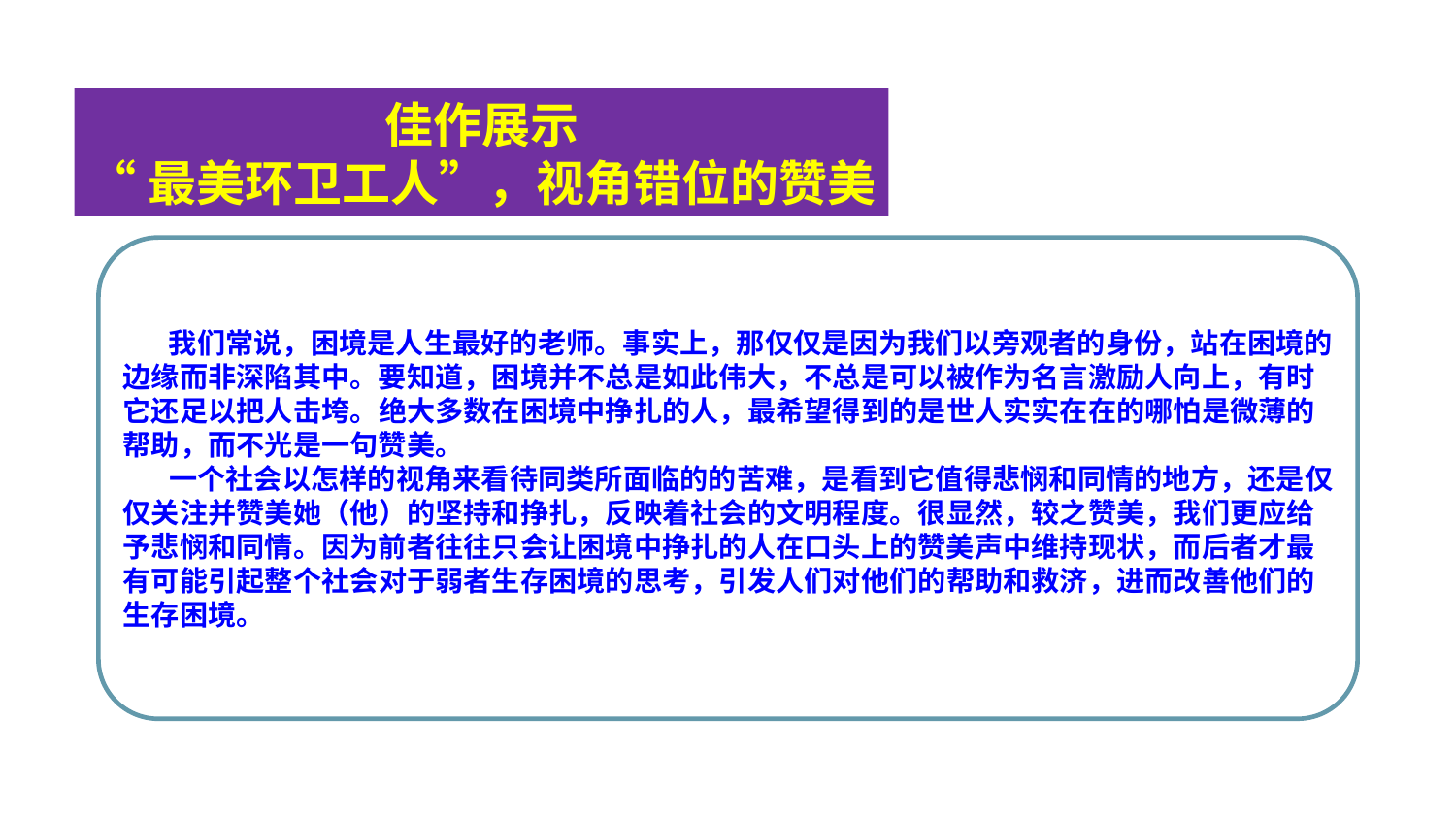

佳作展示
“最美环卫工人”，视角错位的赞美
      我们常说，困境是人生最好的老师。事实上，那仅仅是因为我们以旁观者的身份，站在困境的边缘而非深陷其中。要知道，困境并不总是如此伟大，不总是可以被作为名言激励人向上，有时它还足以把人击垮。绝大多数在困境中挣扎的人，最希望得到的是世人实实在在的哪怕是微薄的帮助，而不光是一句赞美。
      一个社会以怎样的视角来看待同类所面临的的苦难，是看到它值得悲悯和同情的地方，还是仅仅关注并赞美她（他）的坚持和挣扎，反映着社会的文明程度。很显然，较之赞美，我们更应给予悲悯和同情。因为前者往往只会让困境中挣扎的人在口头上的赞美声中维持现状，而后者才最有可能引起整个社会对于弱者生存困境的思考，引发人们对他们的帮助和救济，进而改善他们的生存困境。